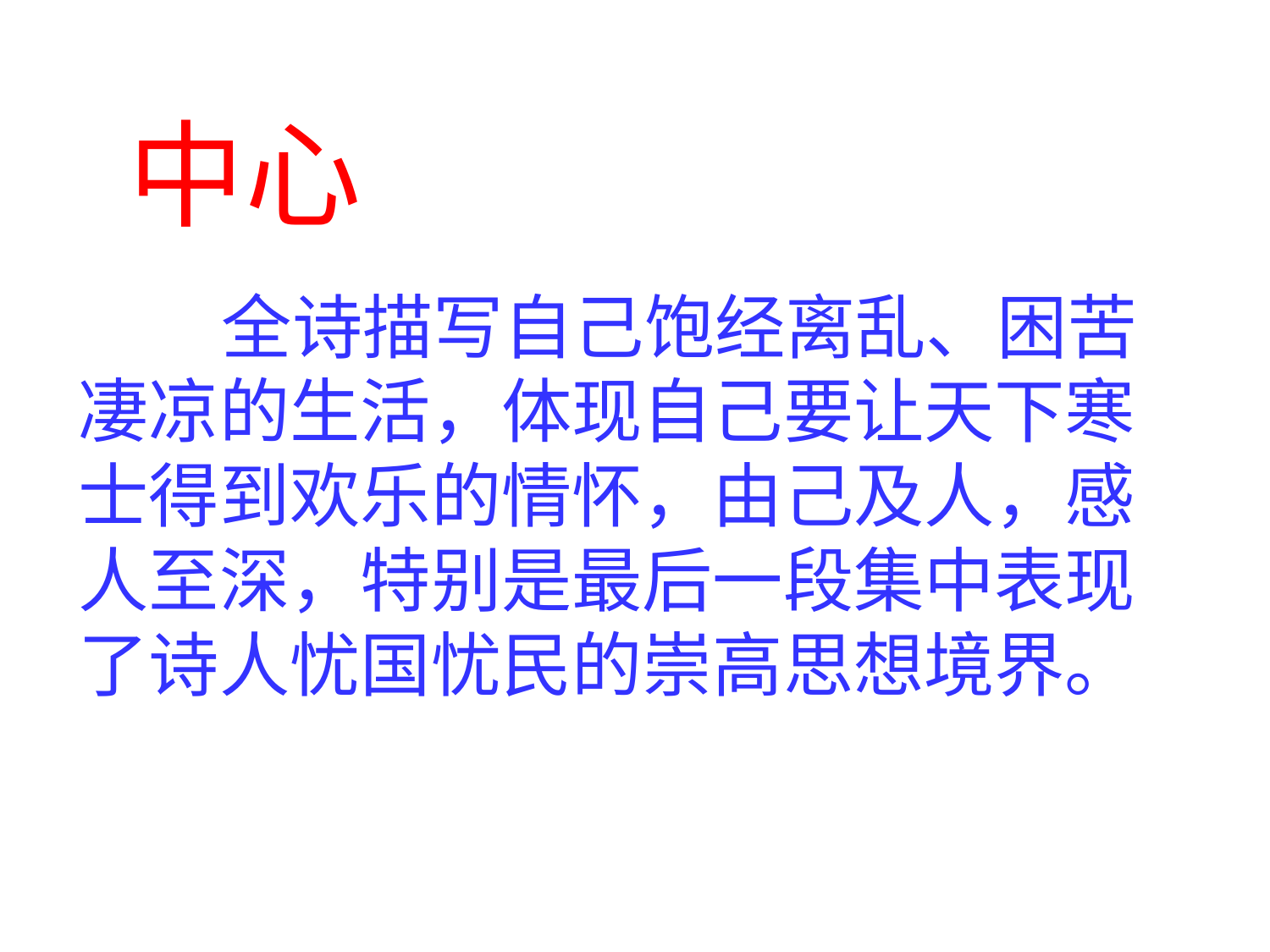

中心
         全诗描写自己饱经离乱、困苦凄凉的生活，体现自己要让天下寒士得到欢乐的情怀，由己及人，感人至深，特别是最后一段集中表现了诗人忧国忧民的崇高思想境界。